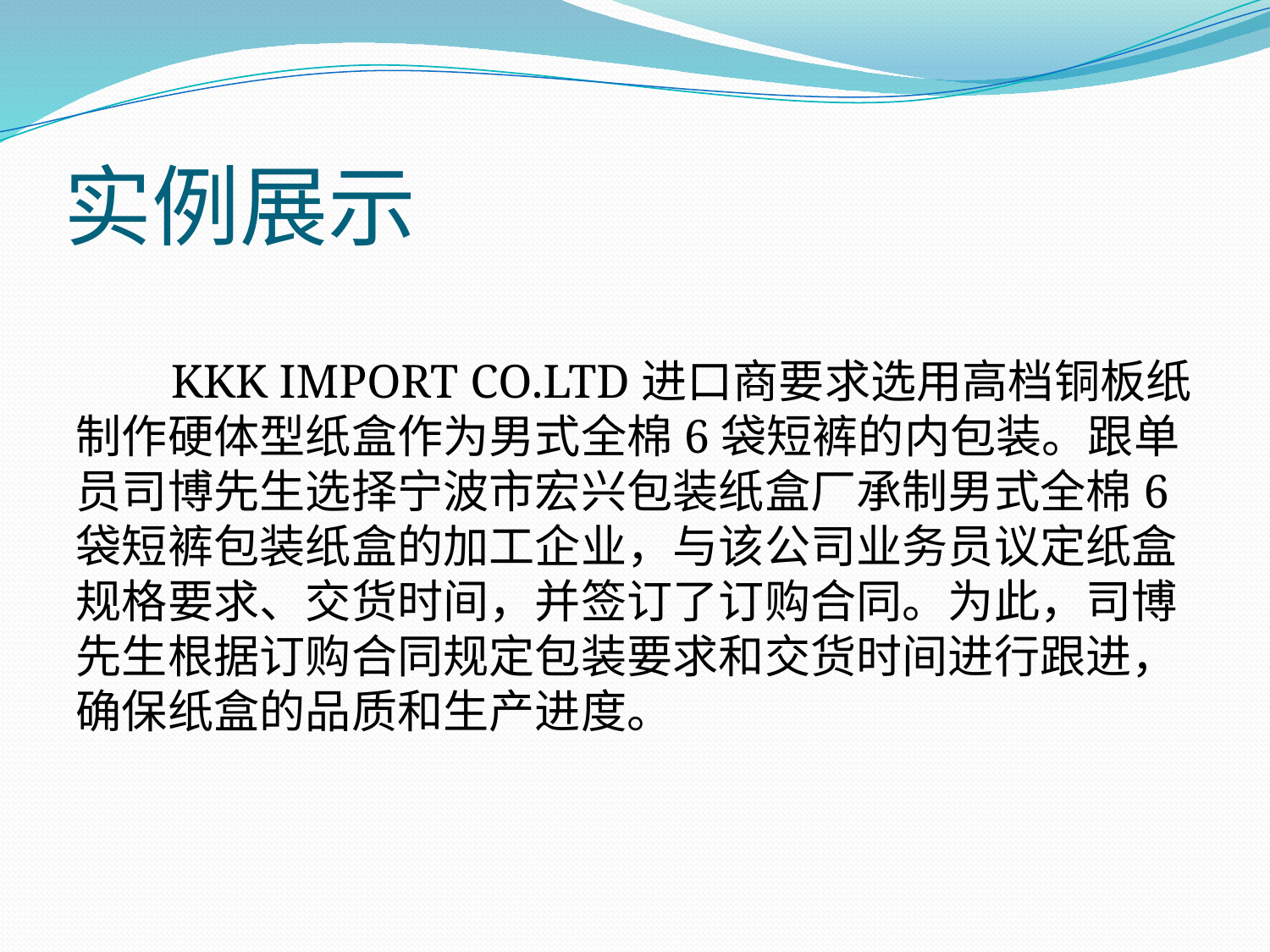

# 实例展示
        KKK IMPORT CO.LTD进口商要求选用高档铜板纸制作硬体型纸盒作为男式全棉6袋短裤的内包装。跟单员司博先生选择宁波市宏兴包装纸盒厂承制男式全棉6袋短裤包装纸盒的加工企业，与该公司业务员议定纸盒规格要求、交货时间，并签订了订购合同。为此，司博先生根据订购合同规定包装要求和交货时间进行跟进，确保纸盒的品质和生产进度。